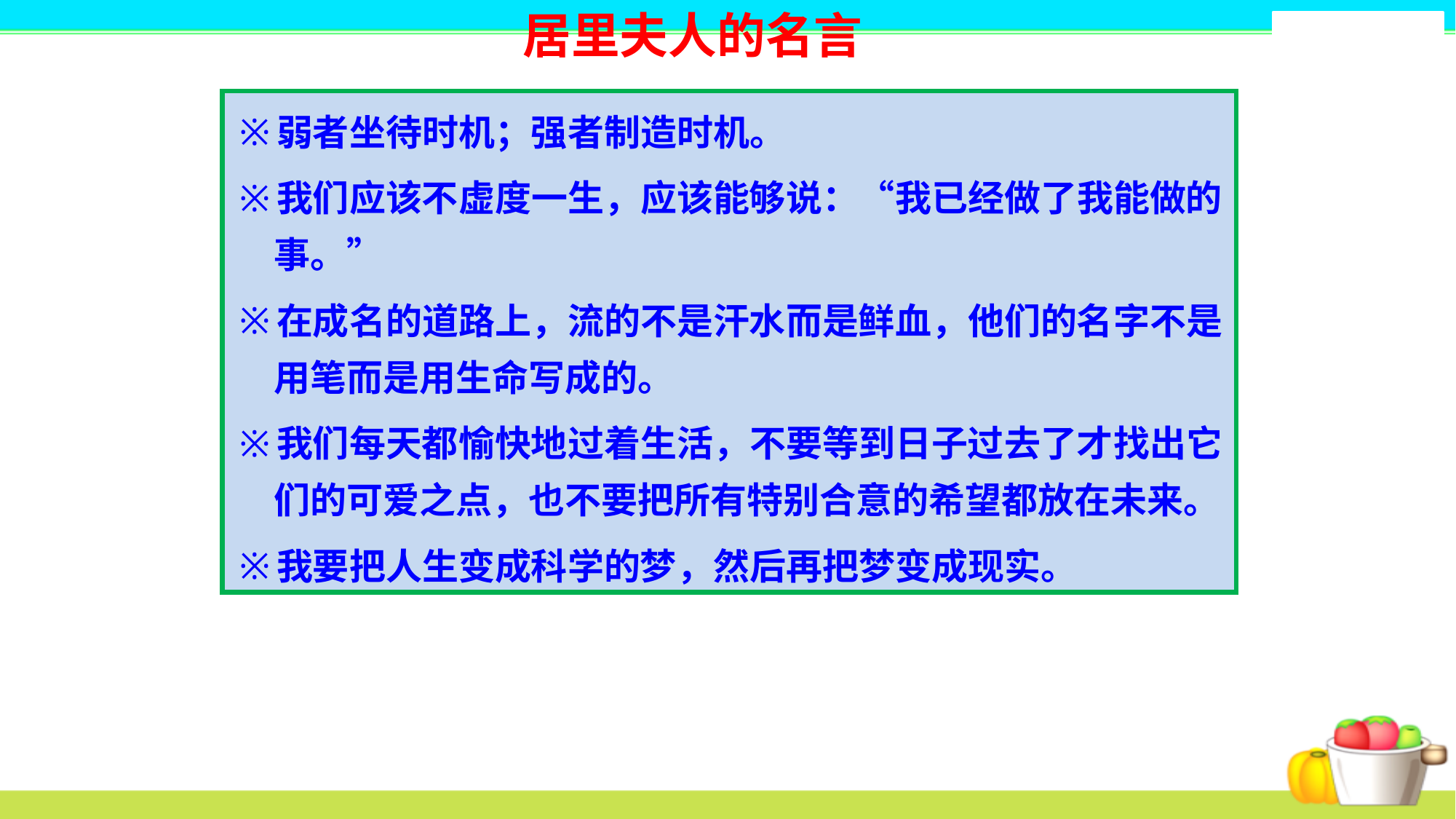

居里夫人的名言
弱者坐待时机；强者制造时机。
我们应该不虚度一生，应该能够说：“我已经做了我能做的事。”
在成名的道路上，流的不是汗水而是鲜血，他们的名字不是用笔而是用生命写成的。
我们每天都愉快地过着生活，不要等到日子过去了才找出它们的可爱之点，也不要把所有特别合意的希望都放在未来。
我要把人生变成科学的梦，然后再把梦变成现实。